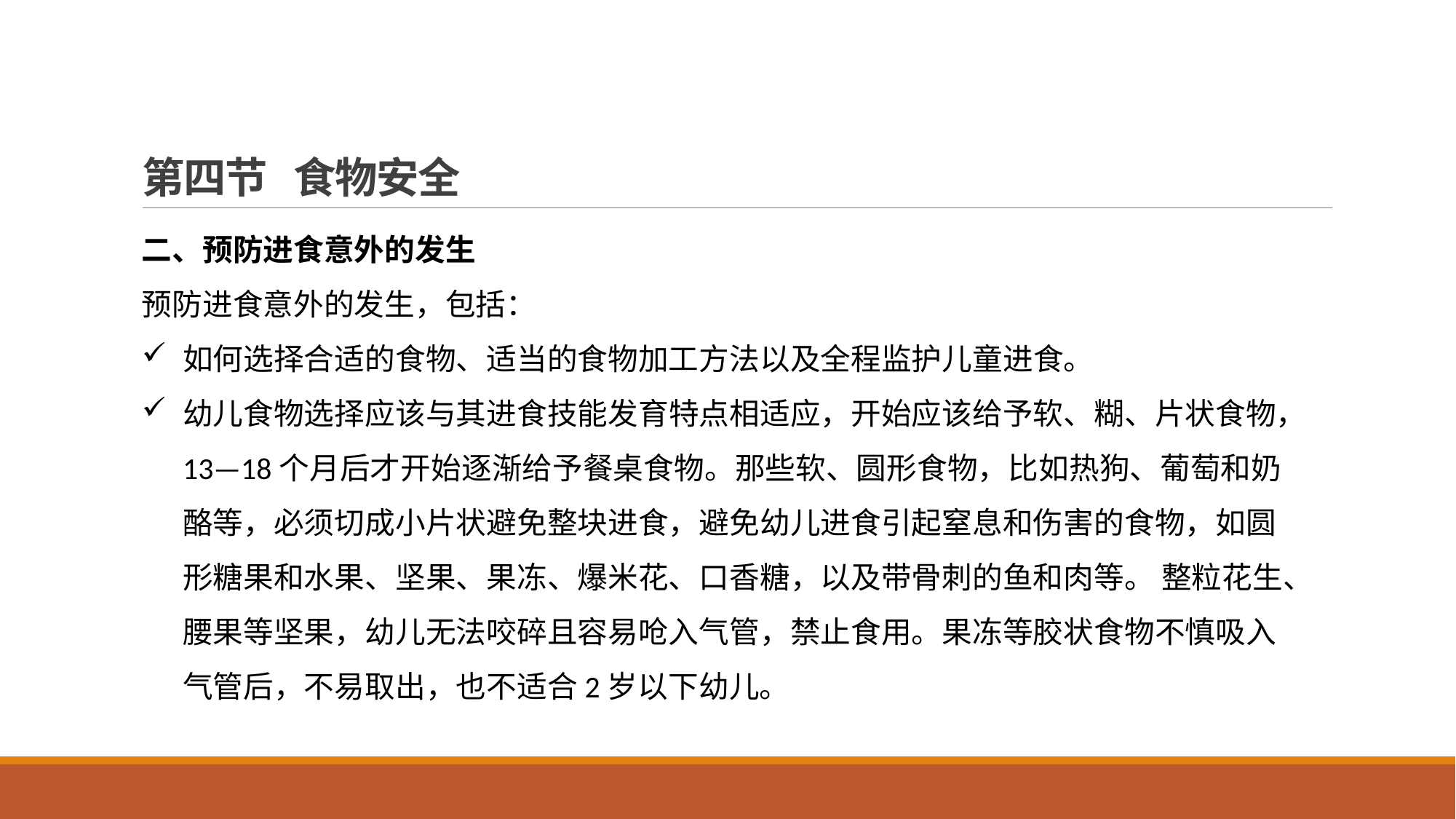

# 第四节   食物安全
二、预防进食意外的发生
预防进食意外的发生，包括：
如何选择合适的食物、适当的食物加工方法以及全程监护儿童进食。
幼儿食物选择应该与其进食技能发育特点相适应，开始应该给予软、糊、片状食物，13—18个月后才开始逐渐给予餐桌食物。那些软、圆形食物，比如热狗、葡萄和奶酪等，必须切成小片状避免整块进食，避免幼儿进食引起窒息和伤害的食物，如圆形糖果和水果、坚果、果冻、爆米花、口香糖，以及带骨刺的鱼和肉等。 整粒花生、腰果等坚果，幼儿无法咬碎且容易呛入气管，禁止食用。果冻等胶状食物不慎吸入气管后，不易取出，也不适合2岁以下幼儿。